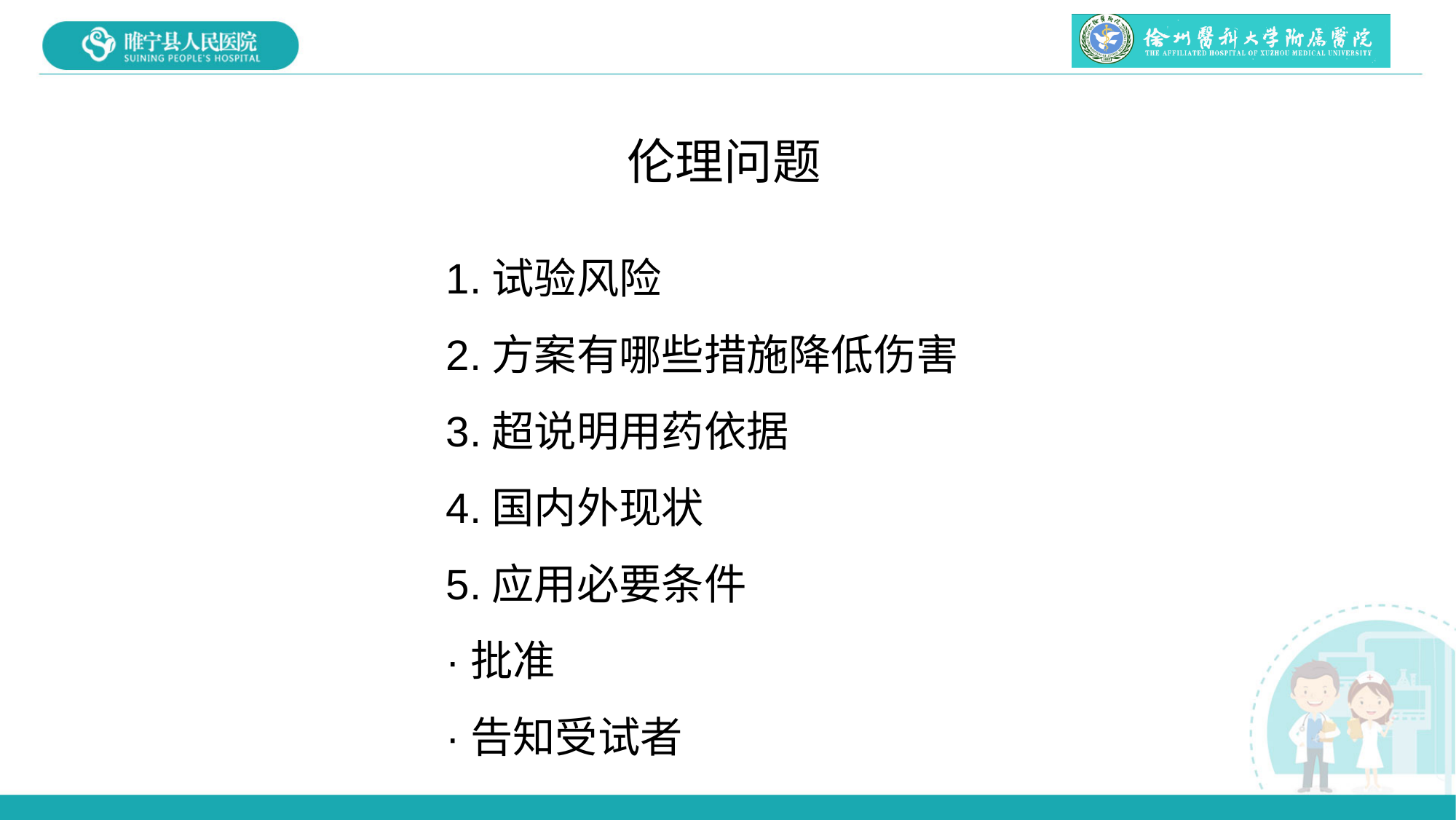

伦理问题
1.试验风险
2.方案有哪些措施降低伤害
3.超说明用药依据
4.国内外现状
5.应用必要条件
·批准
·告知受试者